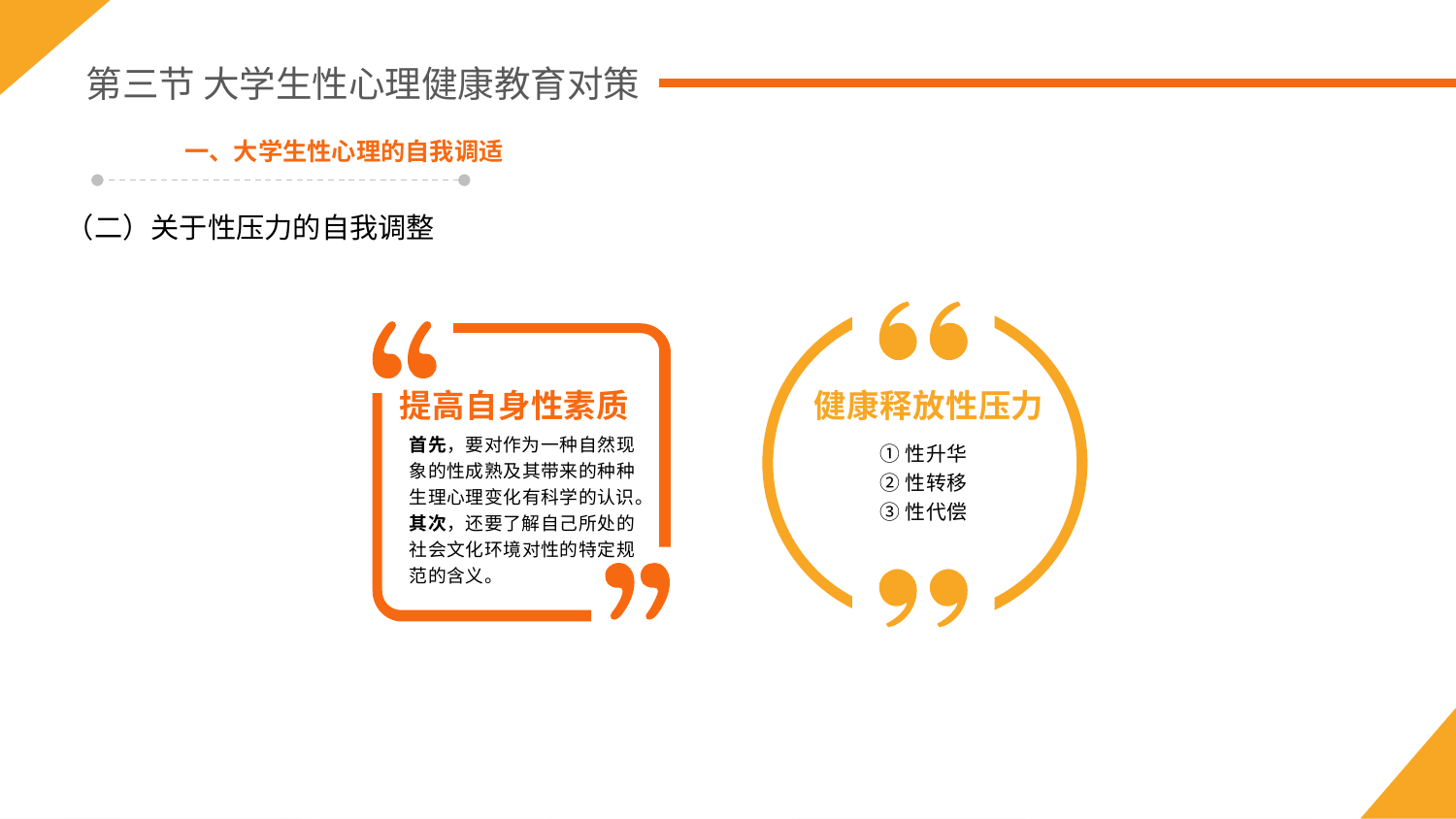

第三节 大学生性心理健康教育对策
一、大学生性心理的自我调适
（二）关于性压力的自我调整

提高自身性素质
健康释放性压力
①性升华
②性转移
③性代偿
首先，要对作为一种自然现象的性成熟及其带来的种种生理心理变化有科学的认识。
其次，还要了解自己所处的社会文化环境对性的特定规范的含义。